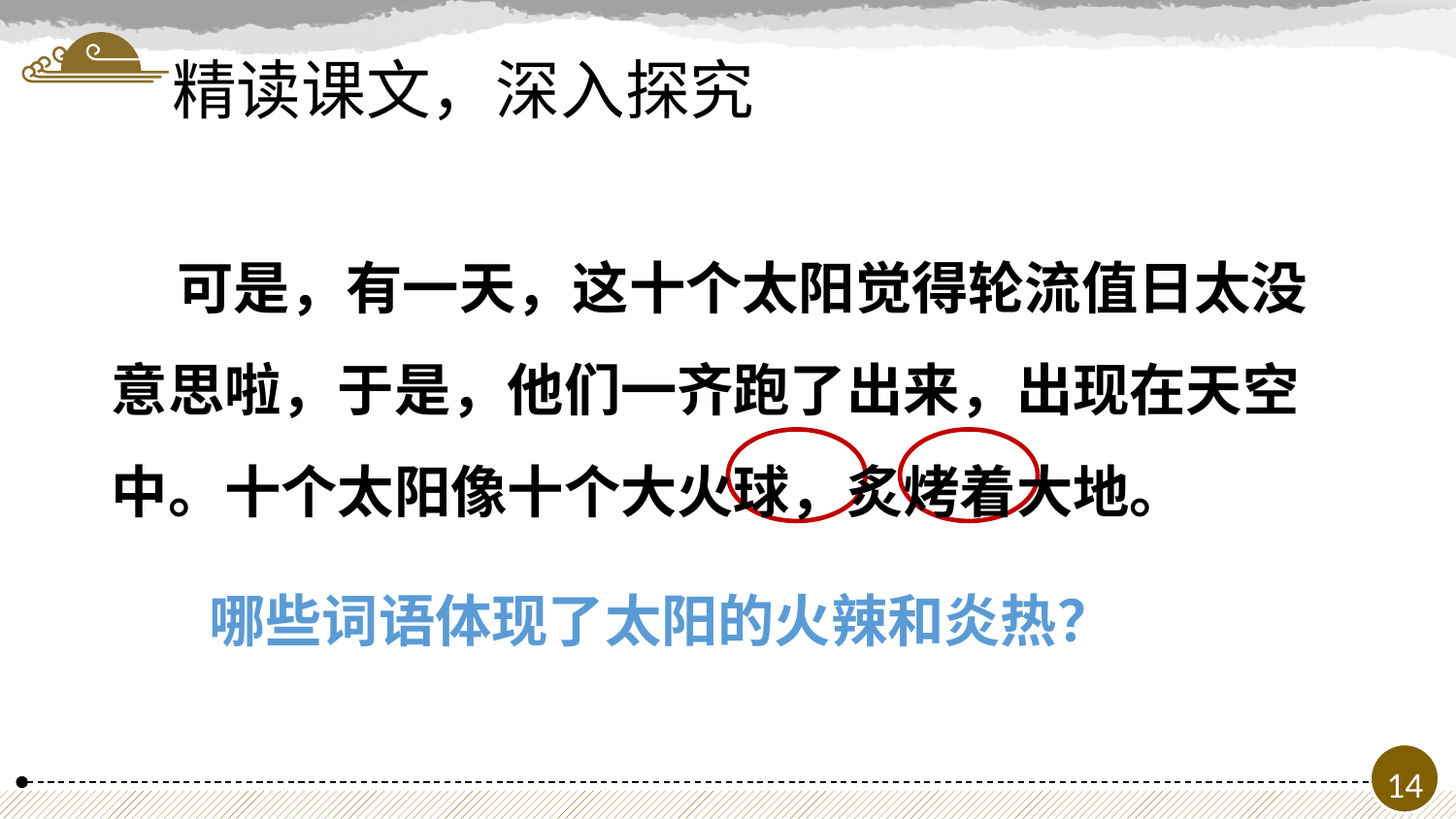

精读课文，深入探究
    可是，有一天，这十个太阳觉得轮流值日太没意思啦，于是，他们一齐跑了出来，出现在天空中。十个太阳像十个大火球，炙烤着大地。

    哪些词语体现了太阳的火辣和炎热？